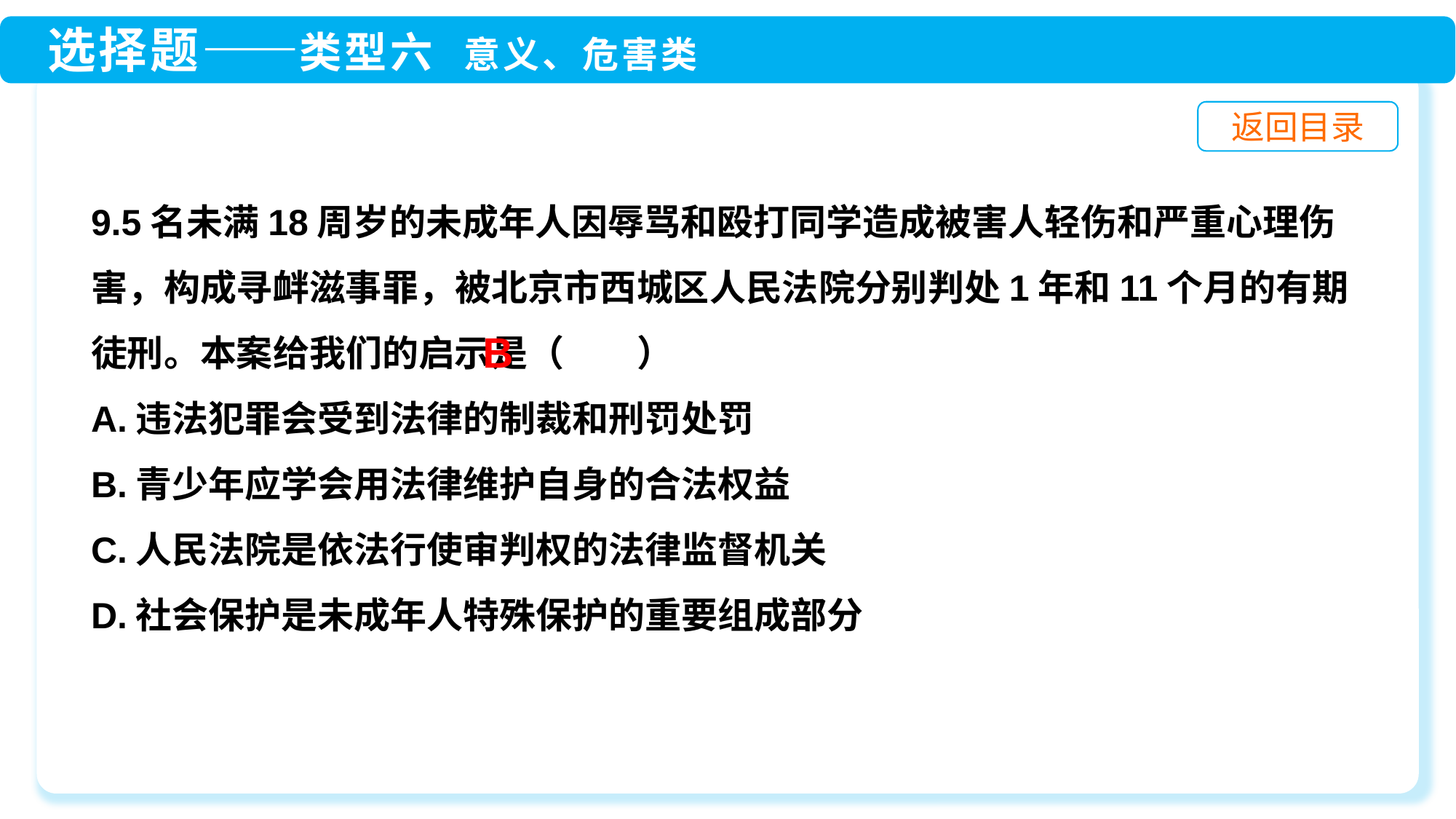

9.5名未满18周岁的未成年人因辱骂和殴打同学造成被害人轻伤和严重心理伤害，构成寻衅滋事罪，被北京市西城区人民法院分别判处1年和11个月的有期徒刑。本案给我们的启示是（　　）
A.违法犯罪会受到法律的制裁和刑罚处罚
B.青少年应学会用法律维护自身的合法权益
C.人民法院是依法行使审判权的法律监督机关
D.社会保护是未成年人特殊保护的重要组成部分
B